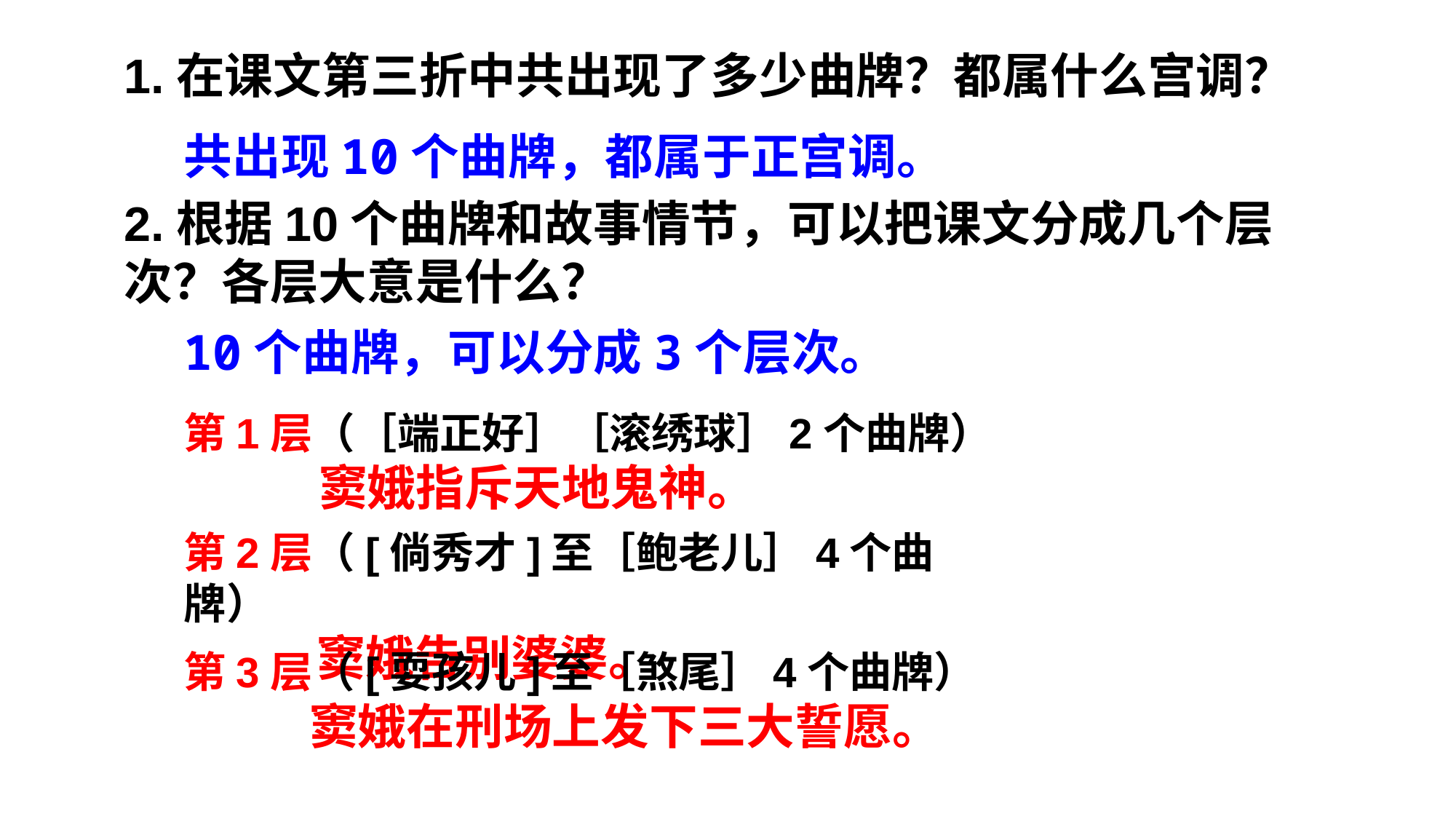

1.在课文第三折中共出现了多少曲牌？都属什么宫调？
共出现10个曲牌，都属于正宫调。
2.根据10个曲牌和故事情节，可以把课文分成几个层次？各层大意是什么？
10个曲牌，可以分成3个层次。
第1层（［端正好］［滚绣球］2个曲牌）
              窦娥指斥天地鬼神。
第2层（[倘秀才]至［鲍老儿］4个曲牌）
            窦娥告别婆婆。
第3层（[耍孩儿]至［煞尾］4个曲牌）
             窦娥在刑场上发下三大誓愿。